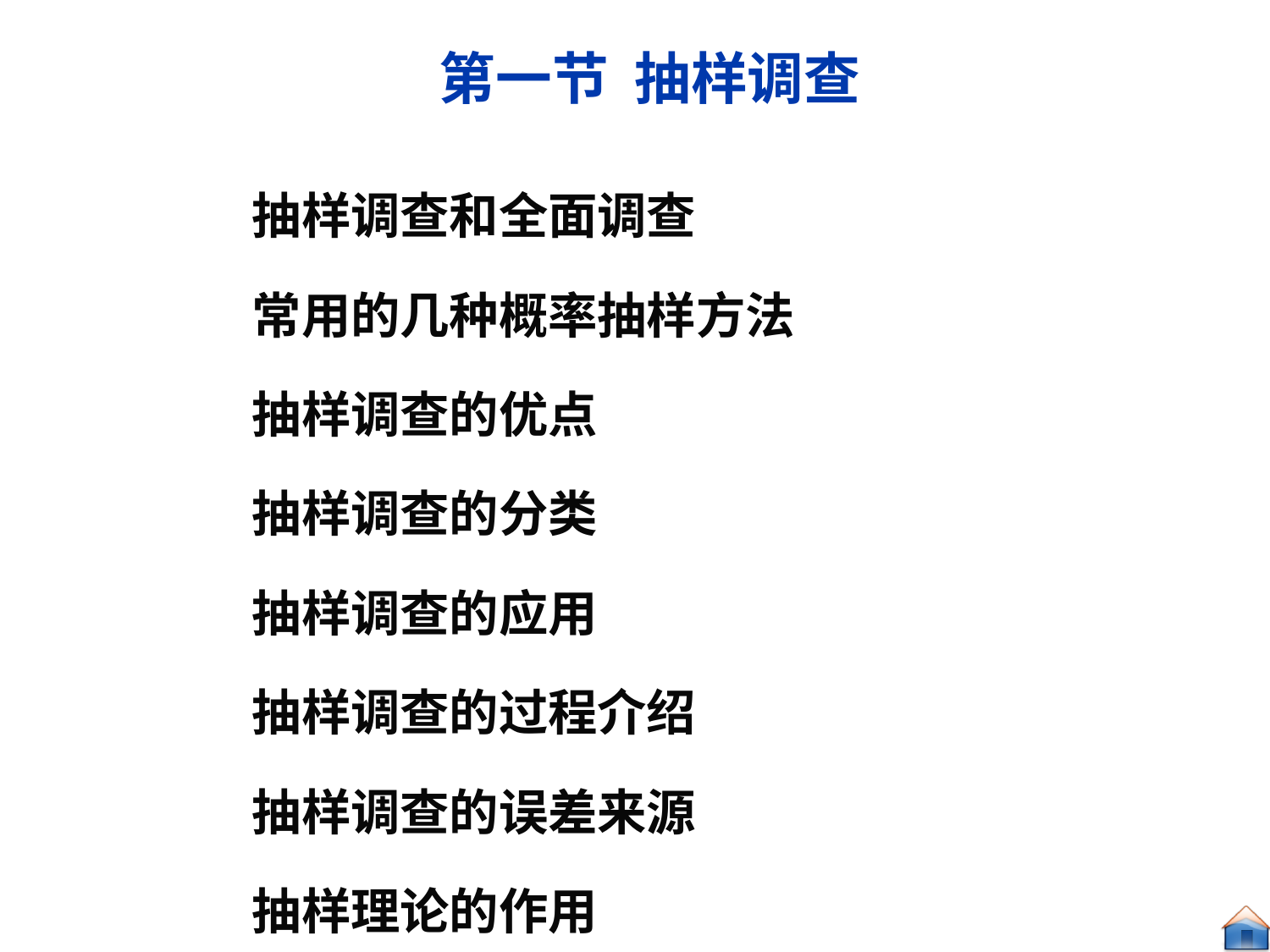

# 第一节  抽样调查
抽样调查和全面调查
常用的几种概率抽样方法
抽样调查的优点
抽样调查的分类
抽样调查的应用
抽样调查的过程介绍
抽样调查的误差来源
抽样理论的作用